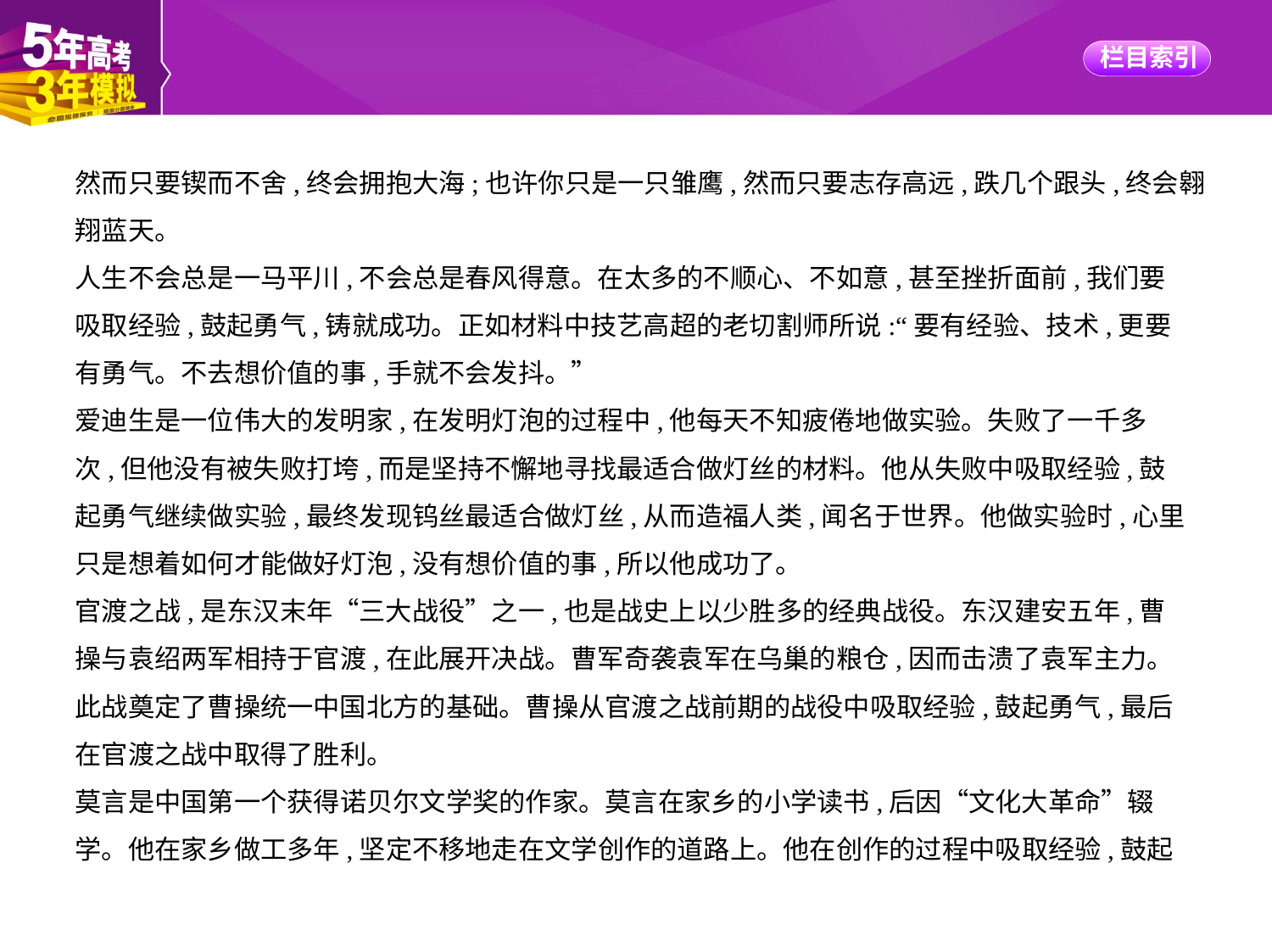

然而只要锲而不舍,终会拥抱大海;也许你只是一只雏鹰,然而只要志存高远,跌几个跟头,终会翱
翔蓝天。
人生不会总是一马平川,不会总是春风得意。在太多的不顺心、不如意,甚至挫折面前,我们要
吸取经验,鼓起勇气,铸就成功。正如材料中技艺高超的老切割师所说:“要有经验、技术,更要
有勇气。不去想价值的事,手就不会发抖。”
爱迪生是一位伟大的发明家,在发明灯泡的过程中,他每天不知疲倦地做实验。失败了一千多
次,但他没有被失败打垮,而是坚持不懈地寻找最适合做灯丝的材料。他从失败中吸取经验,鼓
起勇气继续做实验,最终发现钨丝最适合做灯丝,从而造福人类,闻名于世界。他做实验时,心里
只是想着如何才能做好灯泡,没有想价值的事,所以他成功了。
官渡之战,是东汉末年“三大战役”之一,也是战史上以少胜多的经典战役。东汉建安五年,曹
操与袁绍两军相持于官渡,在此展开决战。曹军奇袭袁军在乌巢的粮仓,因而击溃了袁军主力。
此战奠定了曹操统一中国北方的基础。曹操从官渡之战前期的战役中吸取经验,鼓起勇气,最后
在官渡之战中取得了胜利。
莫言是中国第一个获得诺贝尔文学奖的作家。莫言在家乡的小学读书,后因“文化大革命”辍
学。他在家乡做工多年,坚定不移地走在文学创作的道路上。他在创作的过程中吸取经验,鼓起